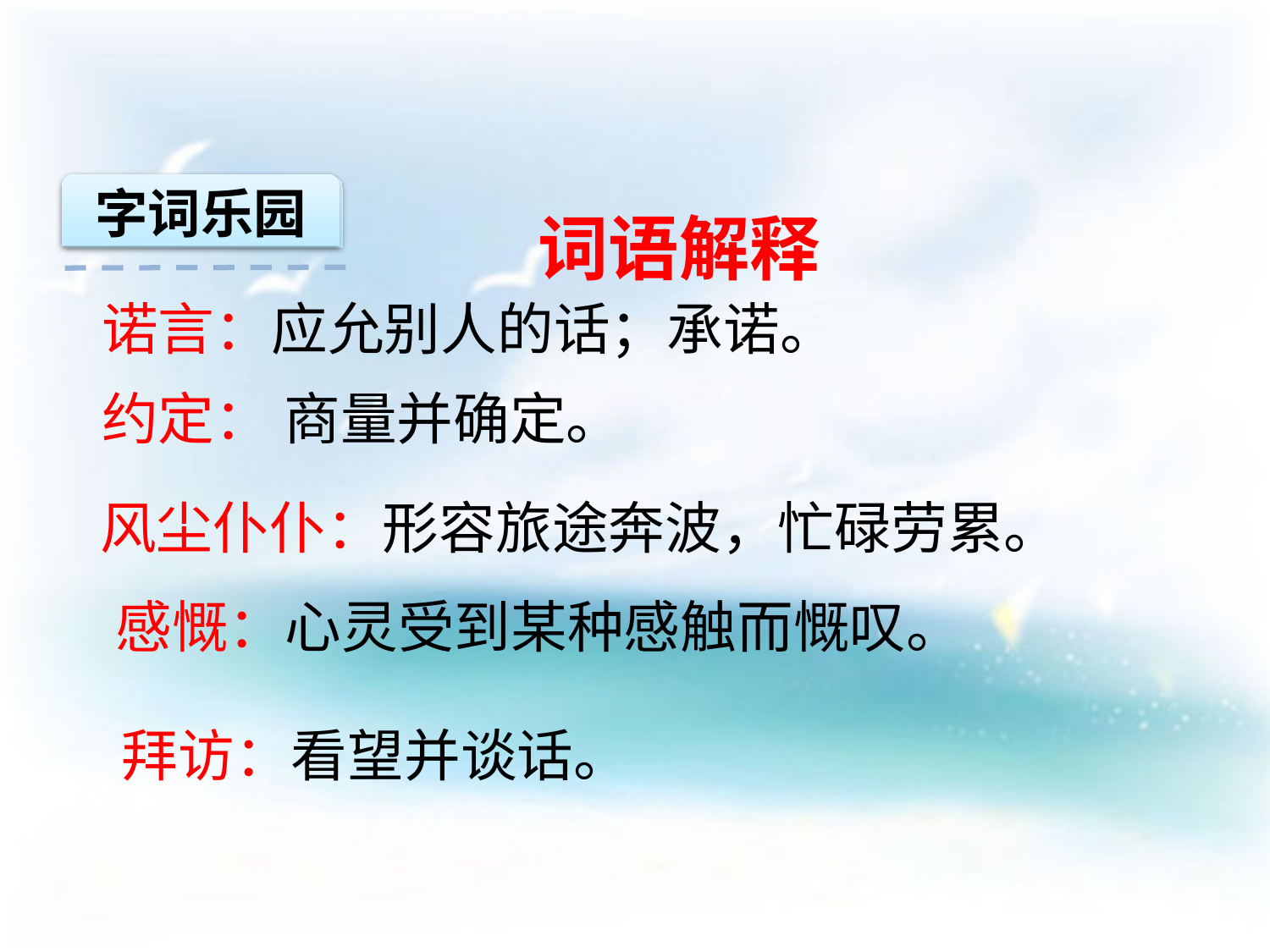

字词乐园

词语解释
诺言：应允别人的话；承诺。
约定： 商量并确定。
风尘仆仆：形容旅途奔波，忙碌劳累。
感慨：心灵受到某种感触而慨叹。
拜访：看望并谈话。